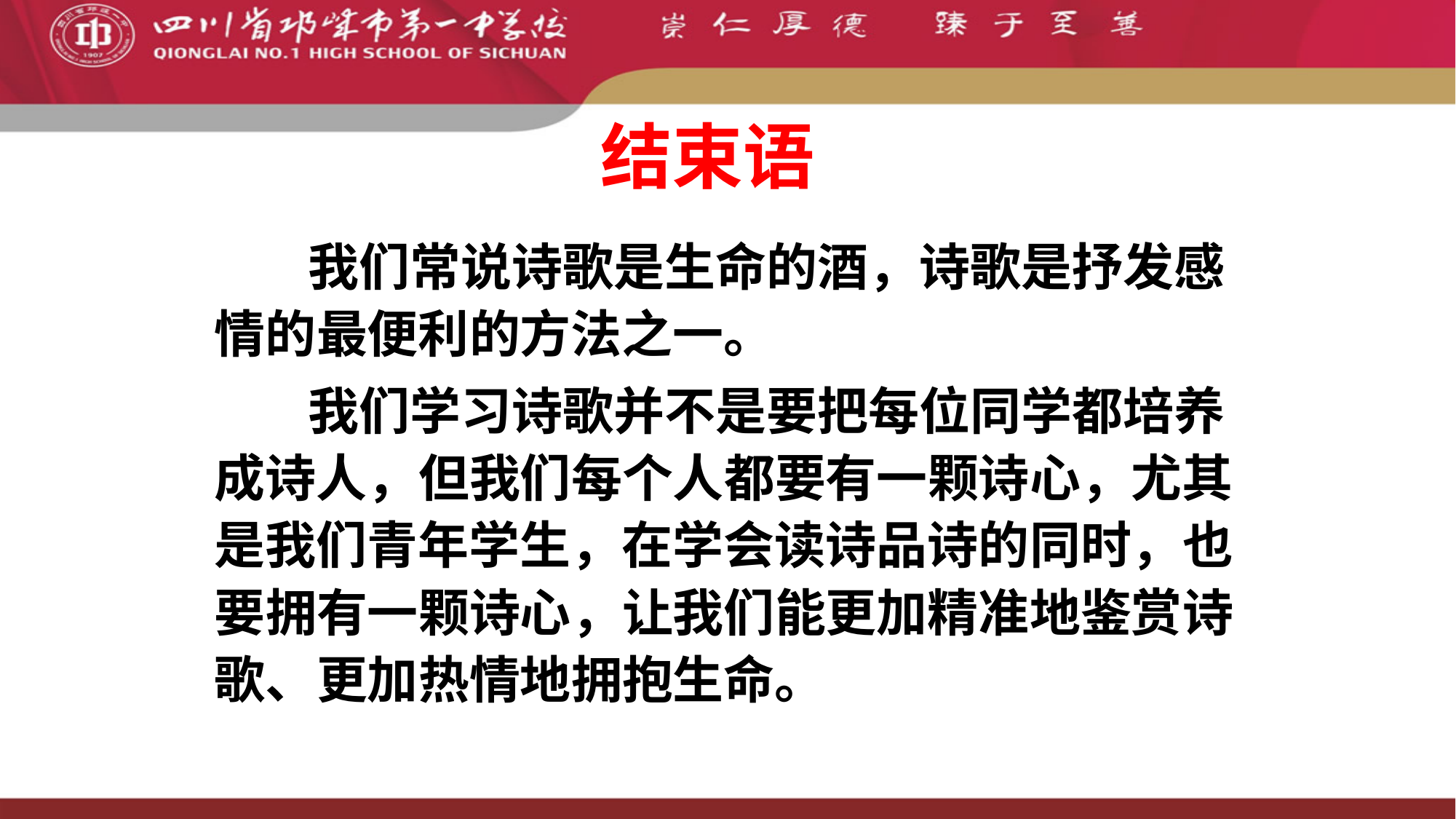

# 结束语
       我们常说诗歌是生命的酒，诗歌是抒发感情的最便利的方法之一。
       我们学习诗歌并不是要把每位同学都培养成诗人，但我们每个人都要有一颗诗心，尤其是我们青年学生，在学会读诗品诗的同时，也要拥有一颗诗心，让我们能更加精准地鉴赏诗歌、更加热情地拥抱生命。